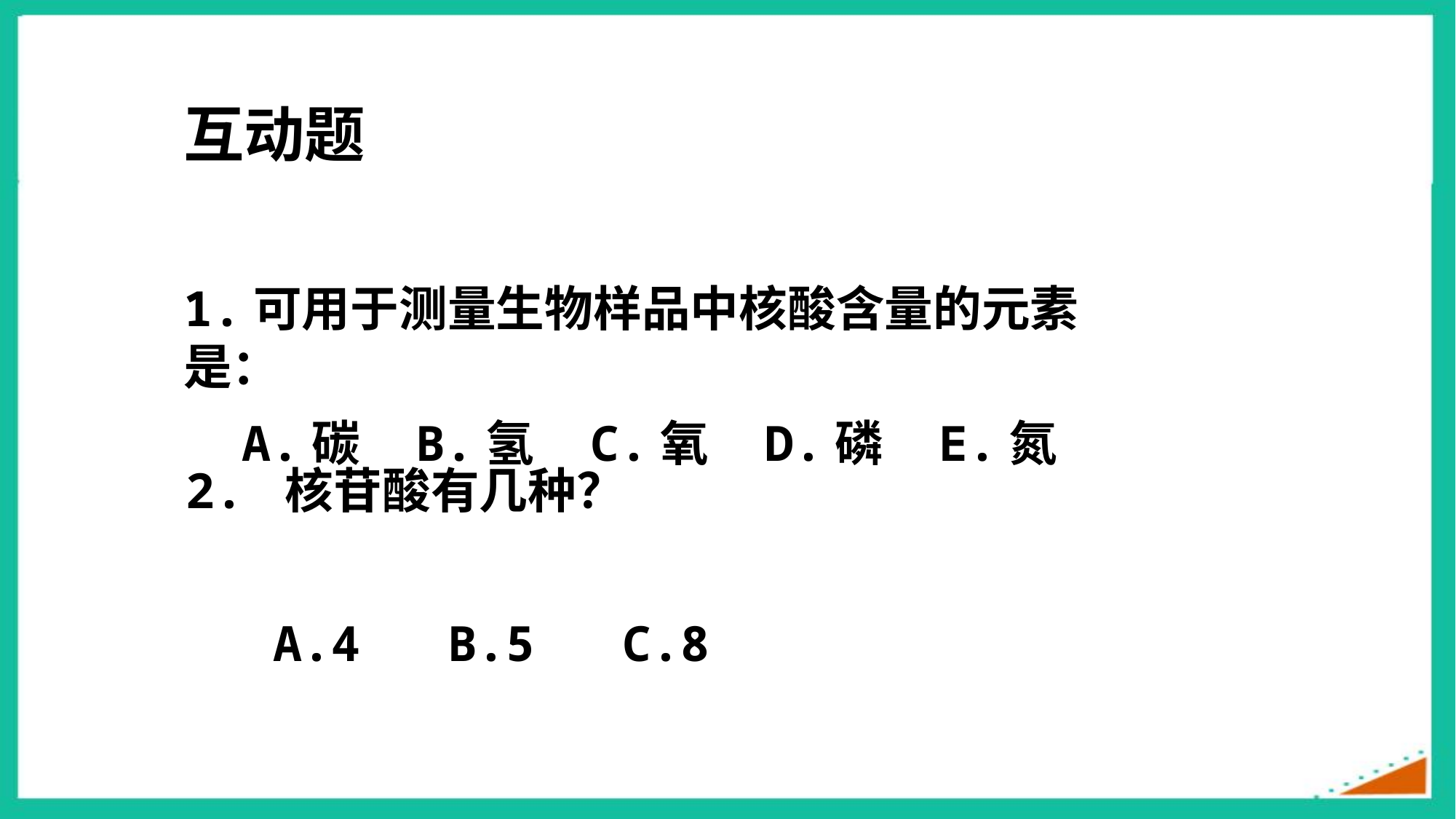

互动题

1.可用于测量生物样品中核酸含量的元素是：
  A.碳    B.氢    C.氧    D.磷    E.氮
2. 核苷酸有几种？

   A.4   B.5   C.8